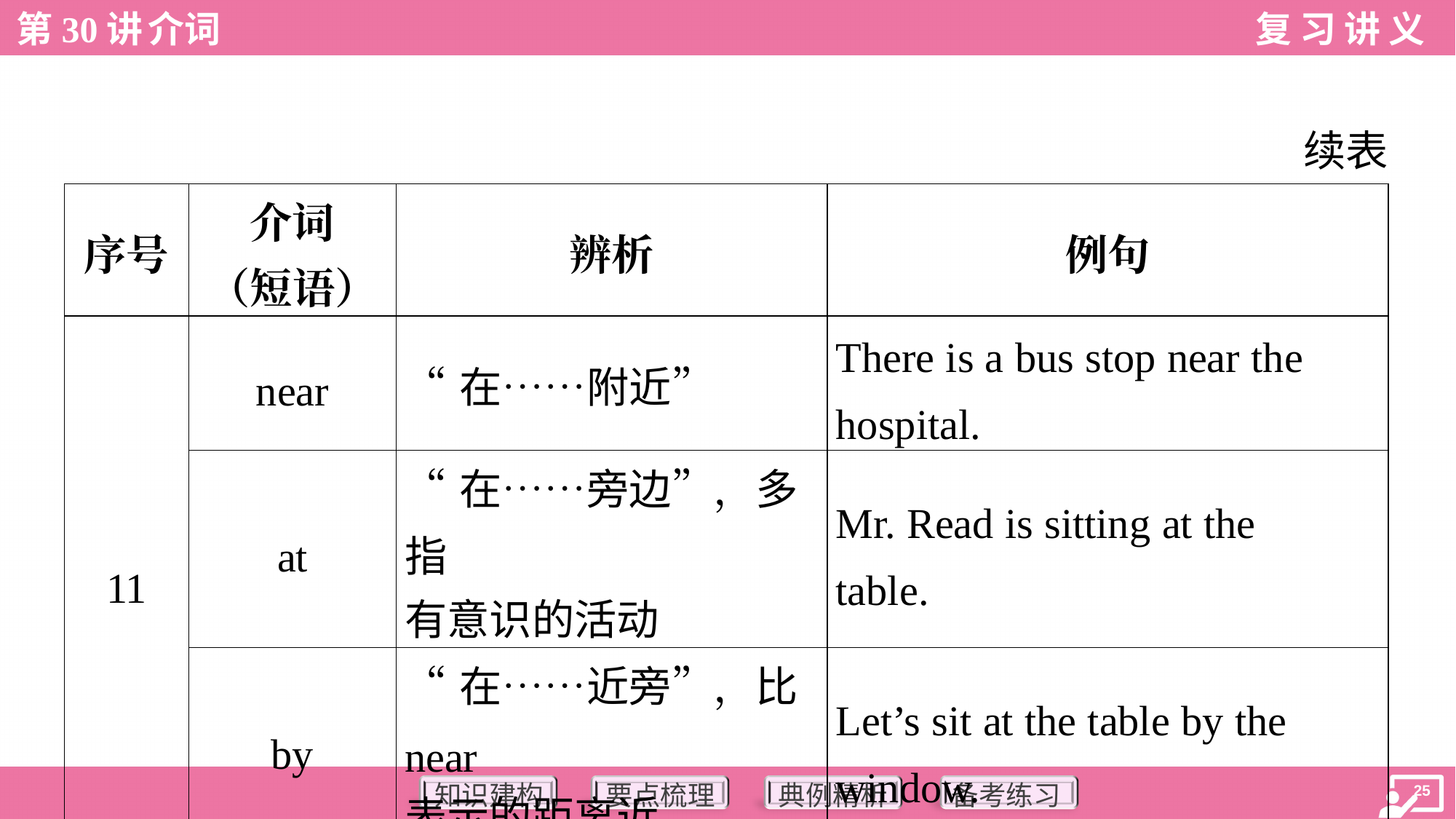

续表
| 序号 | 介词 （短语） | 辨析 | 例句 |
| --- | --- | --- | --- |
| 11 | near | “在……附近” | There is a bus stop near the hospital. |
|  | at | “在……旁边”，多指 有意识的活动 | Mr. Read is sitting at the table. |
|  | by | “在……近旁”，比near 表示的距离近 | Let’s sit at the table by the window. |